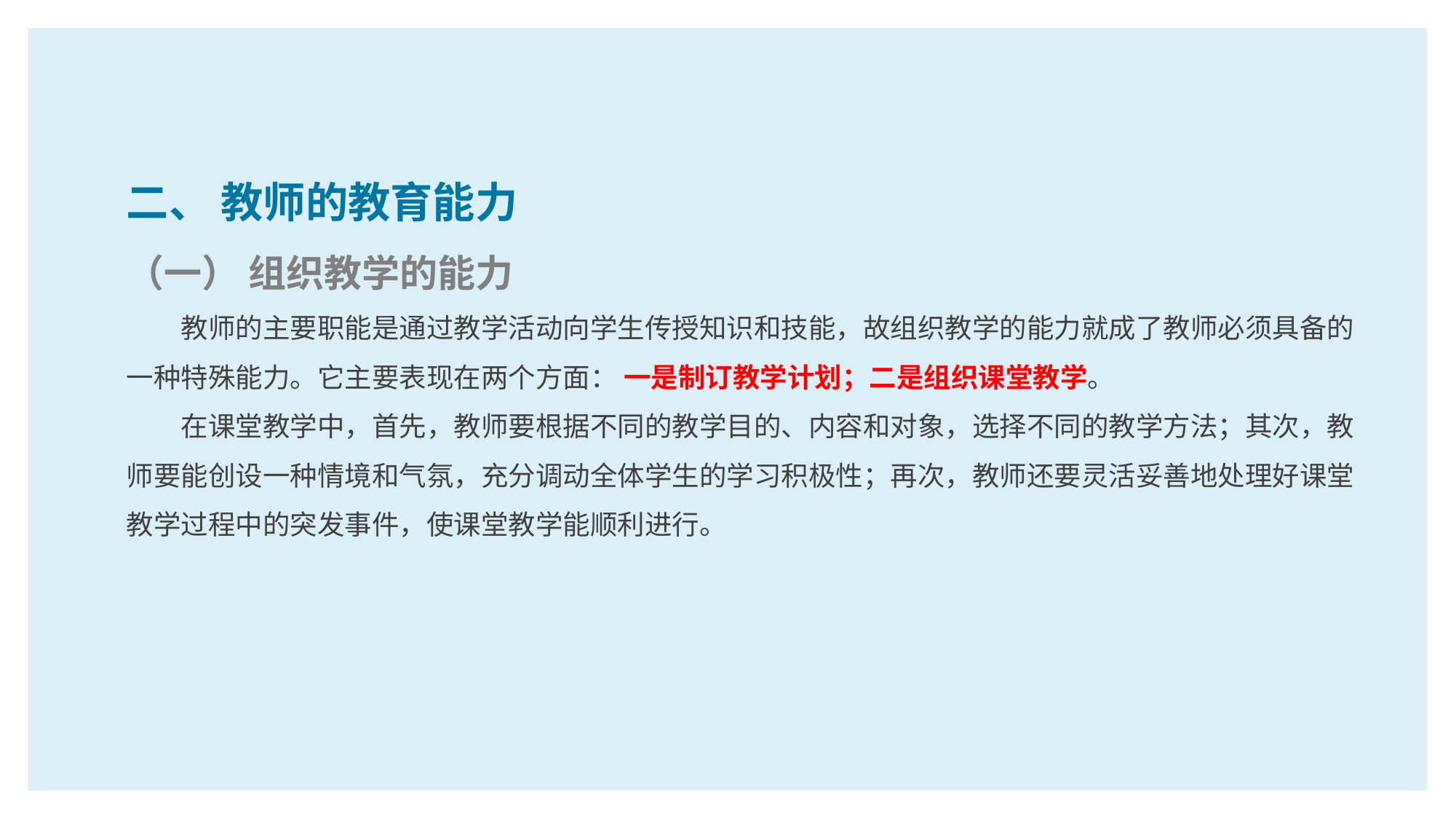

二、 教师的教育能力
（一） 组织教学的能力
教师的主要职能是通过教学活动向学生传授知识和技能，故组织教学的能力就成了教师必须具备的一种特殊能力。它主要表现在两个方面： 一是制订教学计划；二是组织课堂教学。
在课堂教学中，首先，教师要根据不同的教学目的、内容和对象，选择不同的教学方法；其次，教师要能创设一种情境和气氛，充分调动全体学生的学习积极性；再次，教师还要灵活妥善地处理好课堂教学过程中的突发事件，使课堂教学能顺利进行。